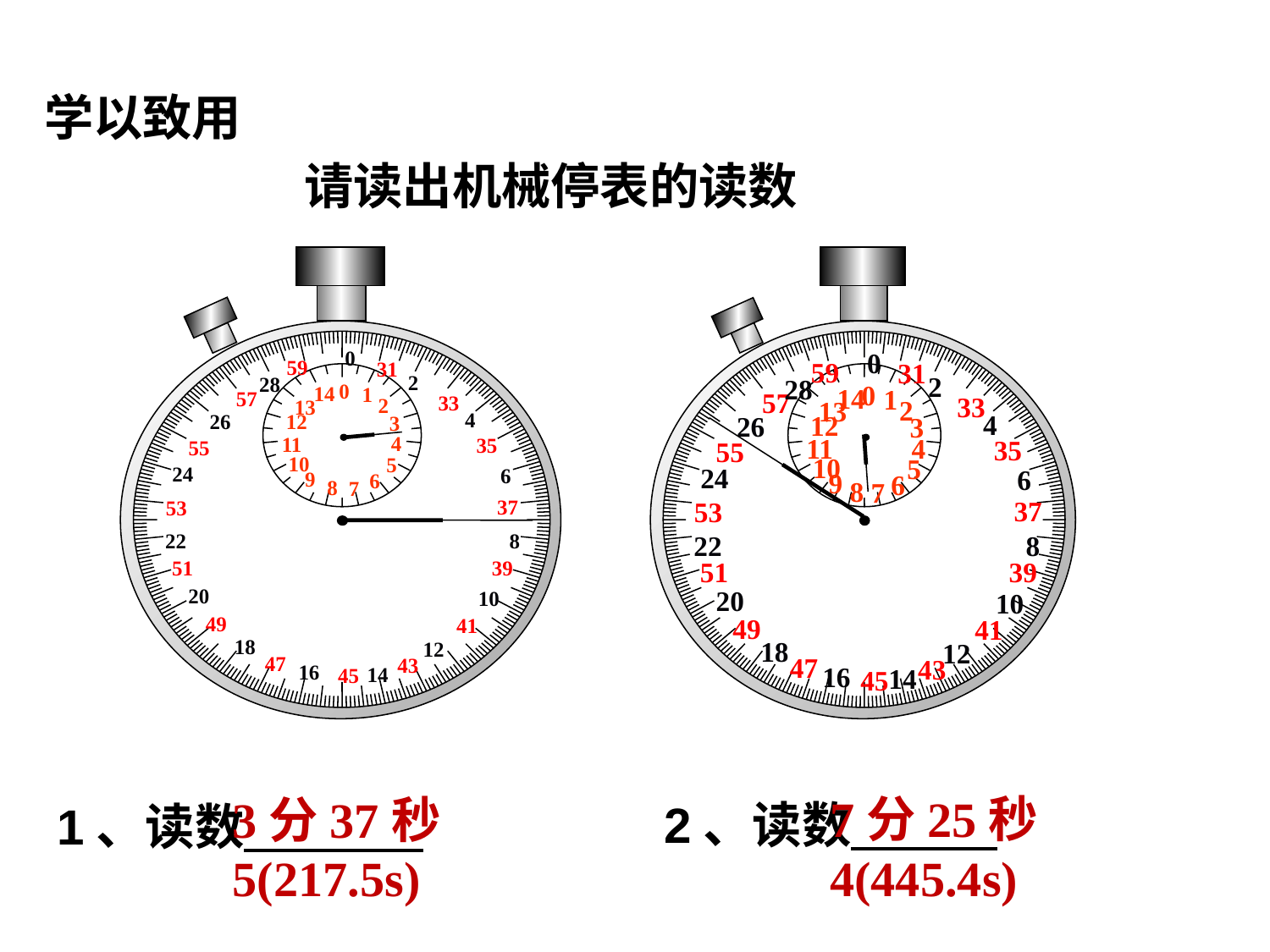

学以致用
请读出机械停表的读数

0
59
31

2
28
0
14
1
57
33
2
13
4
12
26
3
4
11
35
55

10
5
24
6
9
6
8
7
37
53

22
8
51
39
20
10
49
41
18
12
47
43
16
14
45

0
59
31

2
28
0
14
1
57
33
2
13
4
12
26
3
4
11
35
55

10
5
24
6

9

6
8
7
37
53

22
8
51
39
20
10
49
41
18
12
47
43
16
14
45
7分25秒4(445.4s)
3分37秒5(217.5s)
2、读数
1、读数